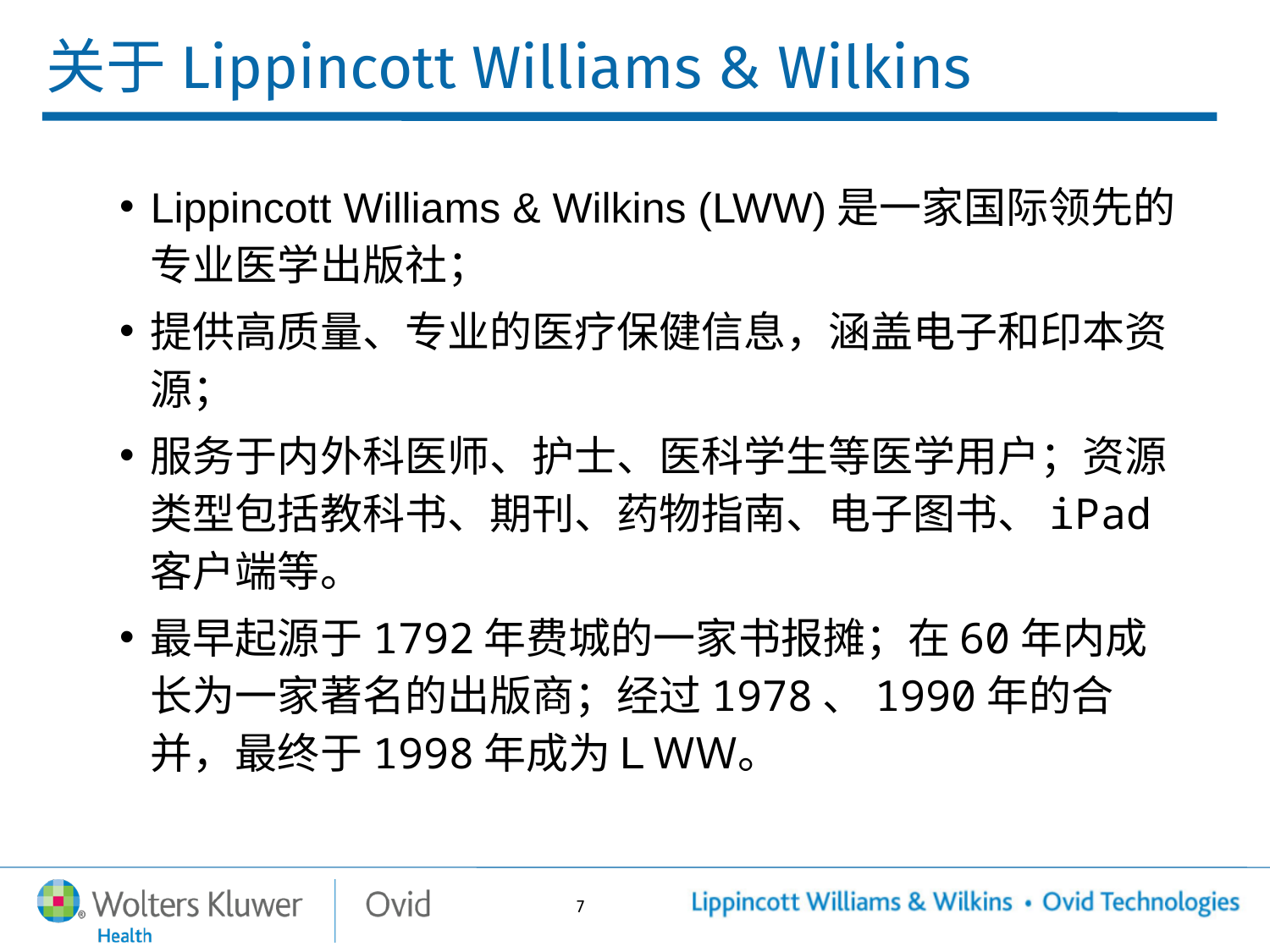

# 关于Lippincott Williams & Wilkins
Lippincott Williams & Wilkins (LWW)是一家国际领先的专业医学出版社；
提供高质量、专业的医疗保健信息，涵盖电子和印本资源；
服务于内外科医师、护士、医科学生等医学用户；资源类型包括教科书、期刊、药物指南、电子图书、iPad客户端等。
最早起源于1792年费城的一家书报摊；在60年内成长为一家著名的出版商；经过1978、1990年的合并，最终于1998年成为ＬＷＷ。